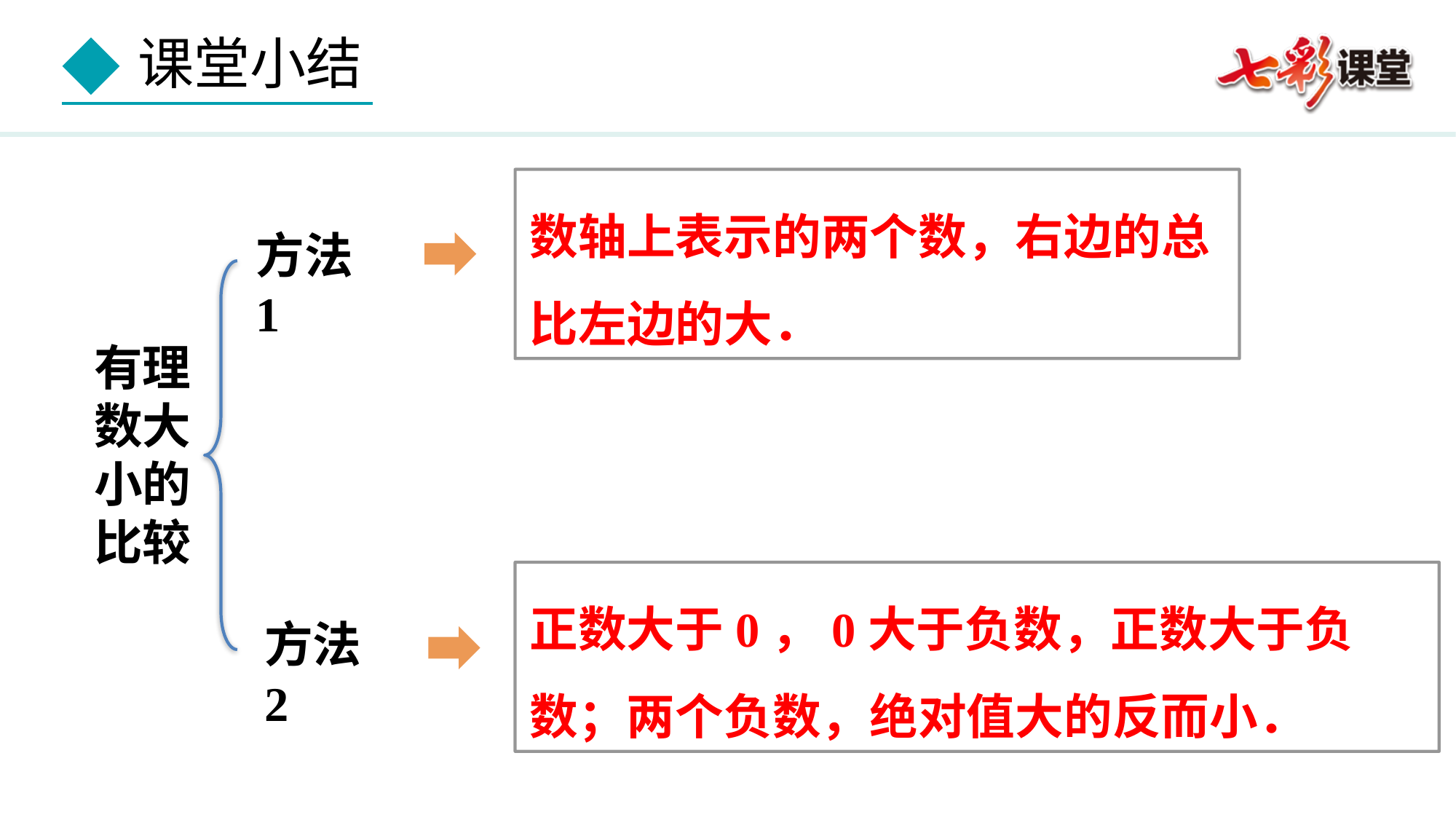

数轴上表示的两个数，右边的总比左边的大．
方法1

有理数大小的比较
正数大于0，0大于负数，正数大于负数；两个负数，绝对值大的反而小．
方法2